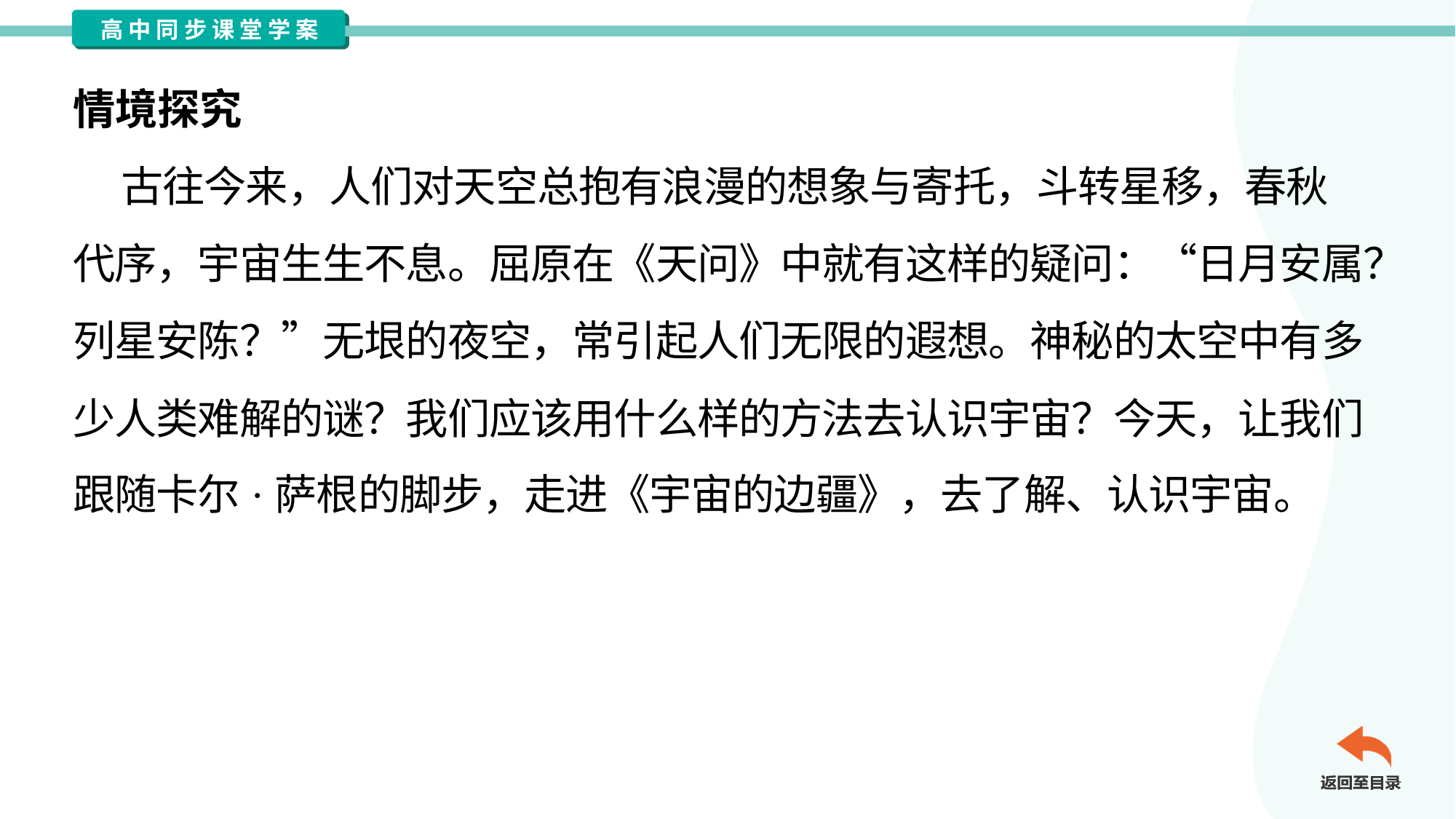

情境探究
    古往今来，人们对天空总抱有浪漫的想象与寄托，斗转星移，春秋
代序，宇宙生生不息。屈原在《天问》中就有这样的疑问：“日月安属？
列星安陈？”无垠的夜空，常引起人们无限的遐想。神秘的太空中有多
少人类难解的谜？我们应该用什么样的方法去认识宇宙？今天，让我们
跟随卡尔·萨根的脚步，走进《宇宙的边疆》，去了解、认识宇宙。